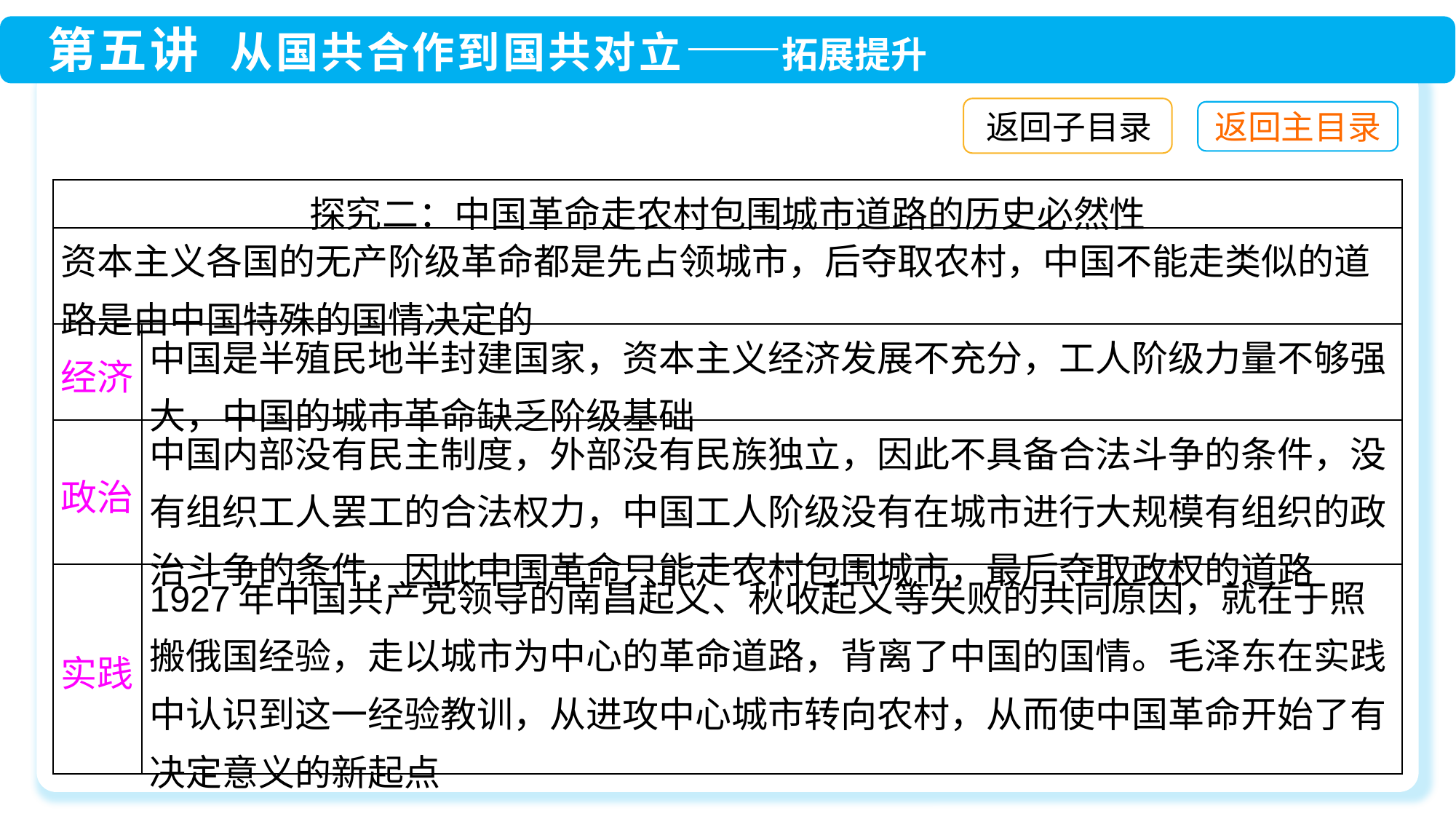

返回子目录
| 探究二：中国革命走农村包围城市道路的历史必然性 |  |
| --- | --- |
| 资本主义各国的无产阶级革命都是先占领城市，后夺取农村，中国不能走类似的道路是由中国特殊的国情决定的 |  |
| 经济 | 中国是半殖民地半封建国家，资本主义经济发展不充分，工人阶级力量不够强大，中国的城市革命缺乏阶级基础 |
| 政治 | 中国内部没有民主制度，外部没有民族独立，因此不具备合法斗争的条件，没有组织工人罢工的合法权力，中国工人阶级没有在城市进行大规模有组织的政治斗争的条件，因此中国革命只能走农村包围城市，最后夺取政权的道路 |
| 实践 | 1927年中国共产党领导的南昌起义、秋收起义等失败的共同原因，就在于照搬俄国经验，走以城市为中心的革命道路，背离了中国的国情。毛泽东在实践中认识到这一经验教训，从进攻中心城市转向农村，从而使中国革命开始了有决定意义的新起点 |